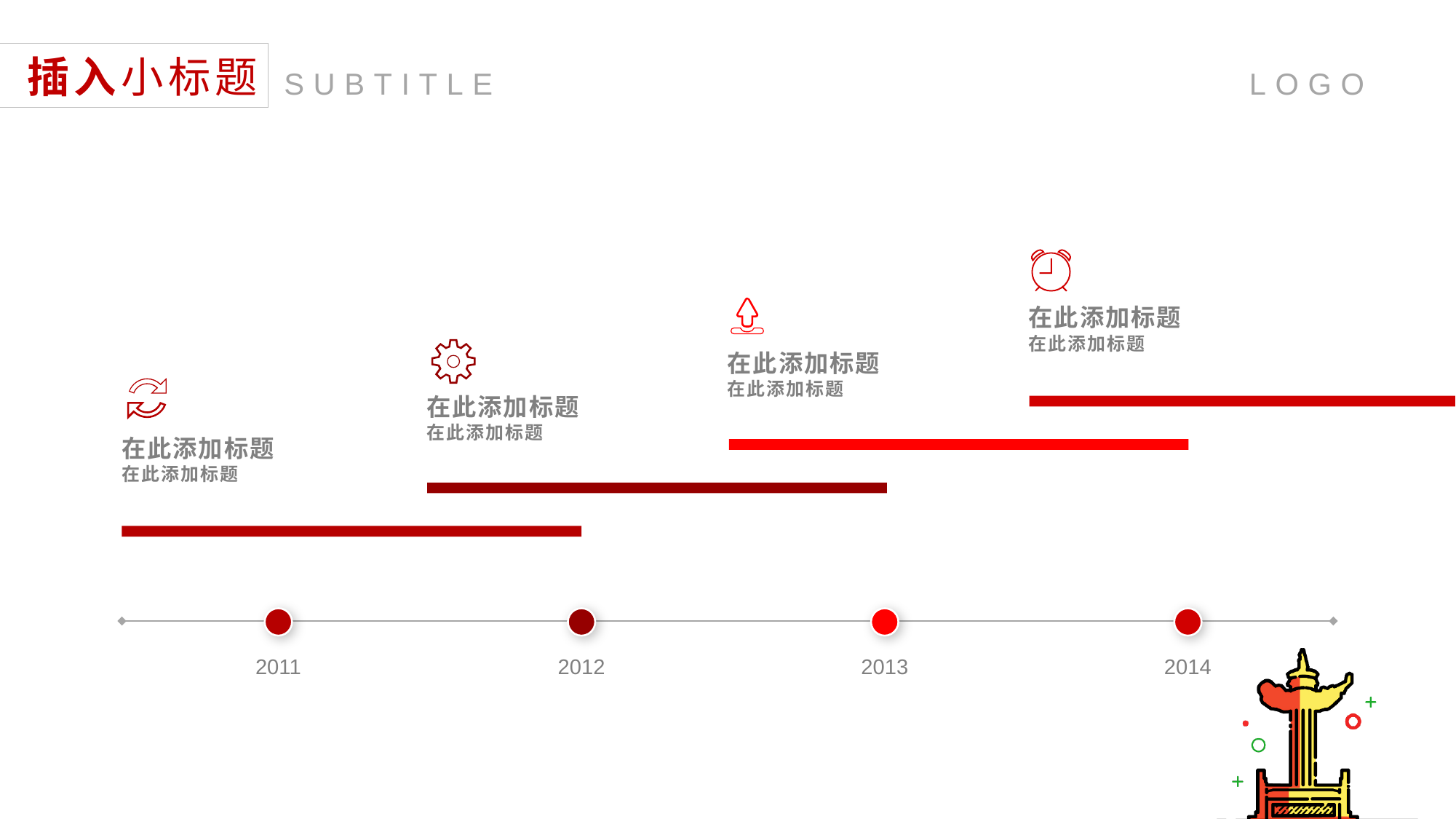

插入小标题
SUBTITLE

在此添加标题
在此添加标题

在此添加标题
在此添加标题

在此添加标题
在此添加标题

在此添加标题
在此添加标题

2011
2012
2013
2014